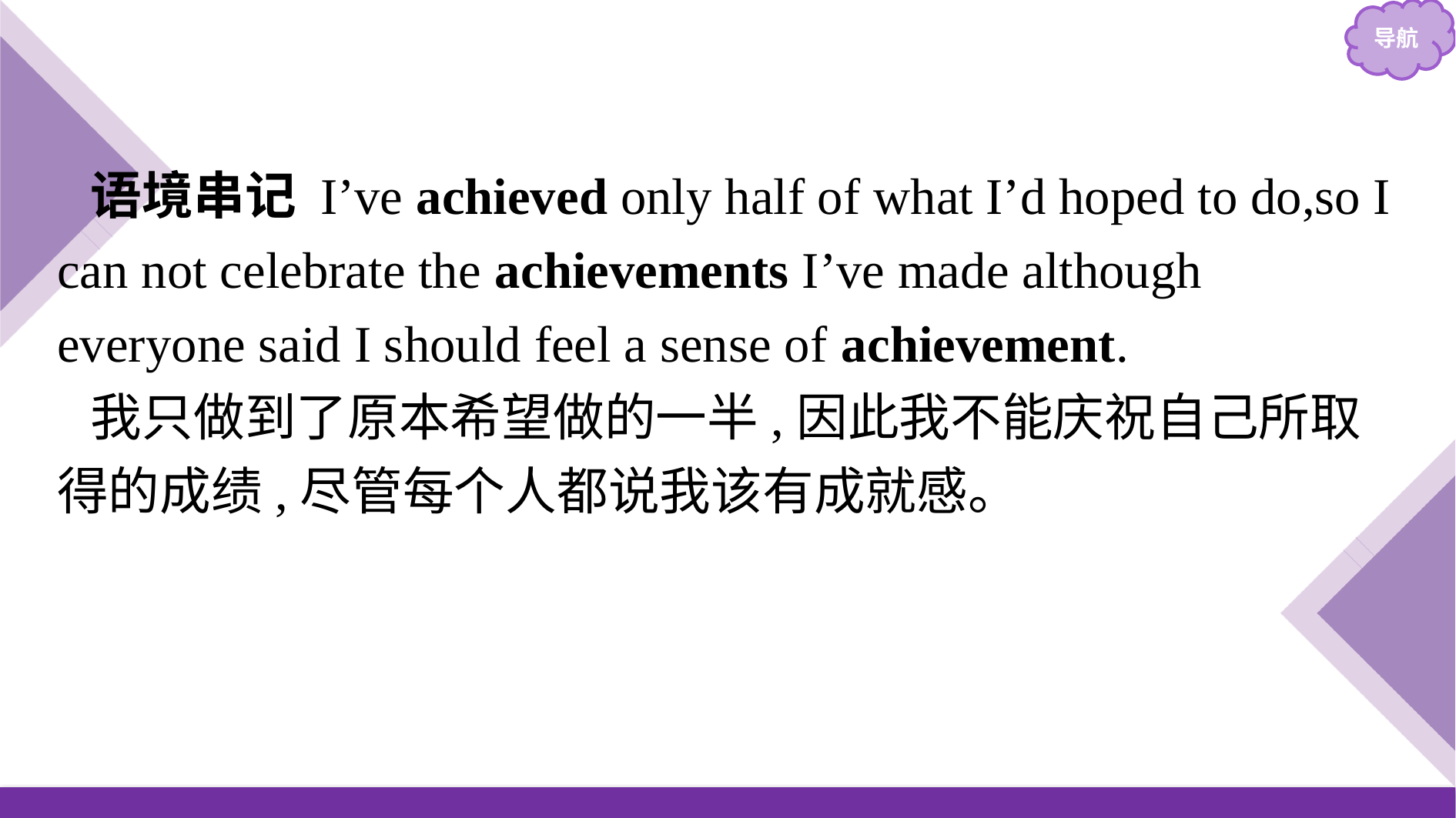

语境串记 I’ve achieved only half of what I’d hoped to do,so I can not celebrate the achievements I’ve made although everyone said I should feel a sense of achievement.
我只做到了原本希望做的一半,因此我不能庆祝自己所取得的成绩,尽管每个人都说我该有成就感。